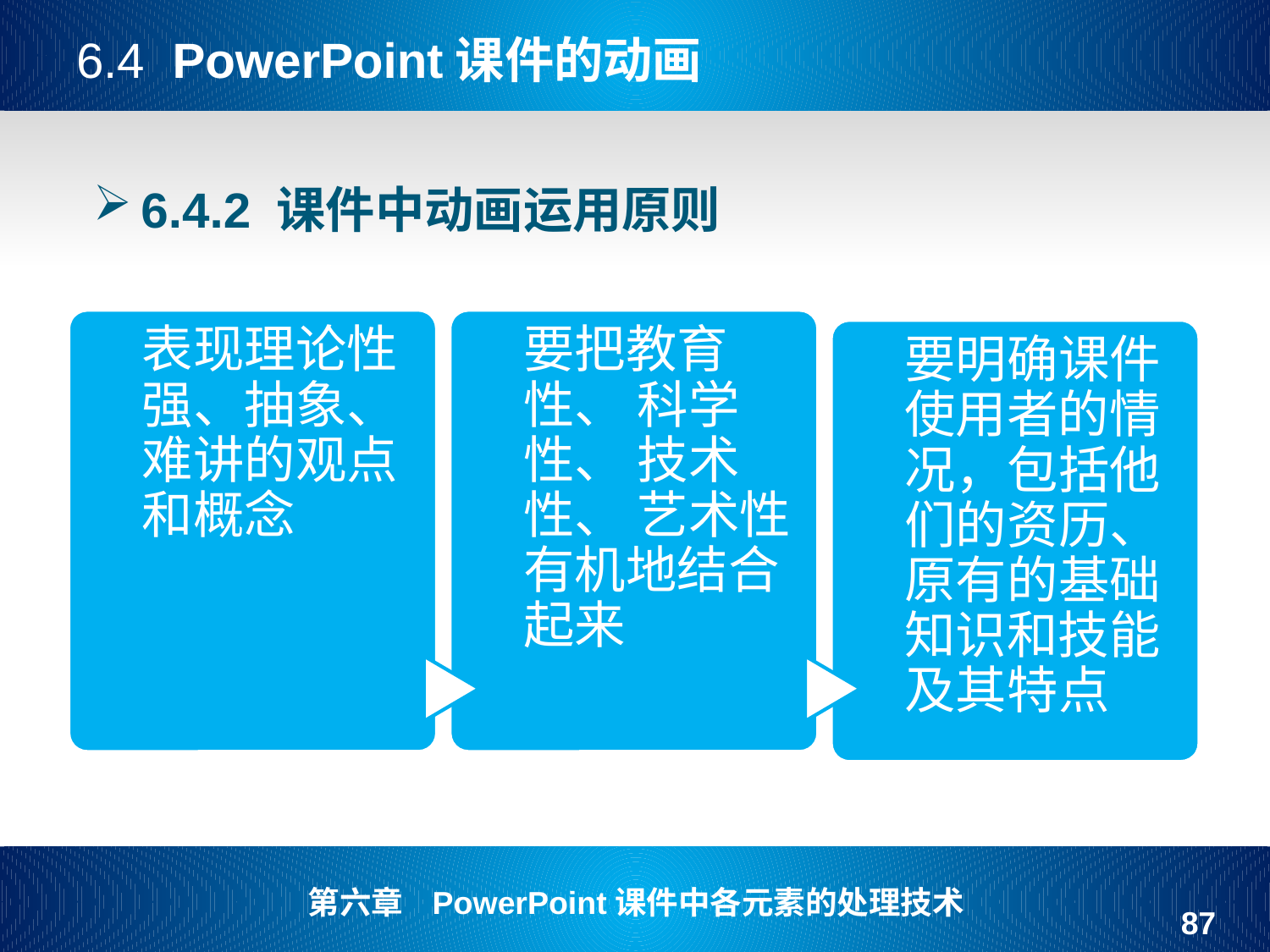

# 6.4  PowerPoint课件的动画
6.4.2 课件中动画运用原则

表现理论性强、抽象、难讲的观点和概念

要把教育性、 科学性、 技术性、 艺术性有机地结合起来

要明确课件使用者的情况，包括他们的资历、原有的基础知识和技能及其特点

87